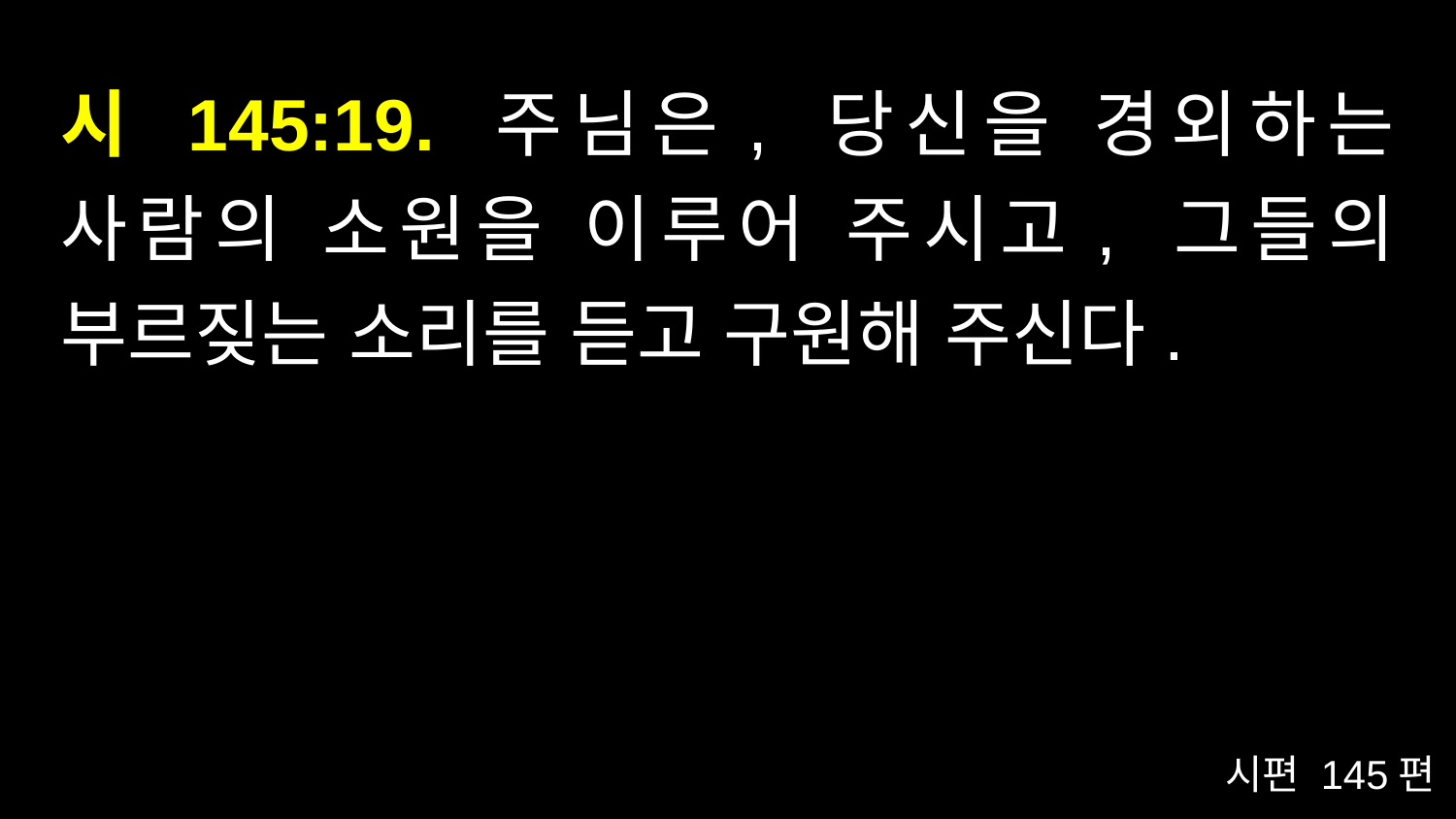

# 시 145:19. 주님은, 당신을 경외하는 사람의 소원을 이루어 주시고, 그들의 부르짖는 소리를 듣고 구원해 주신다.
시편 145편